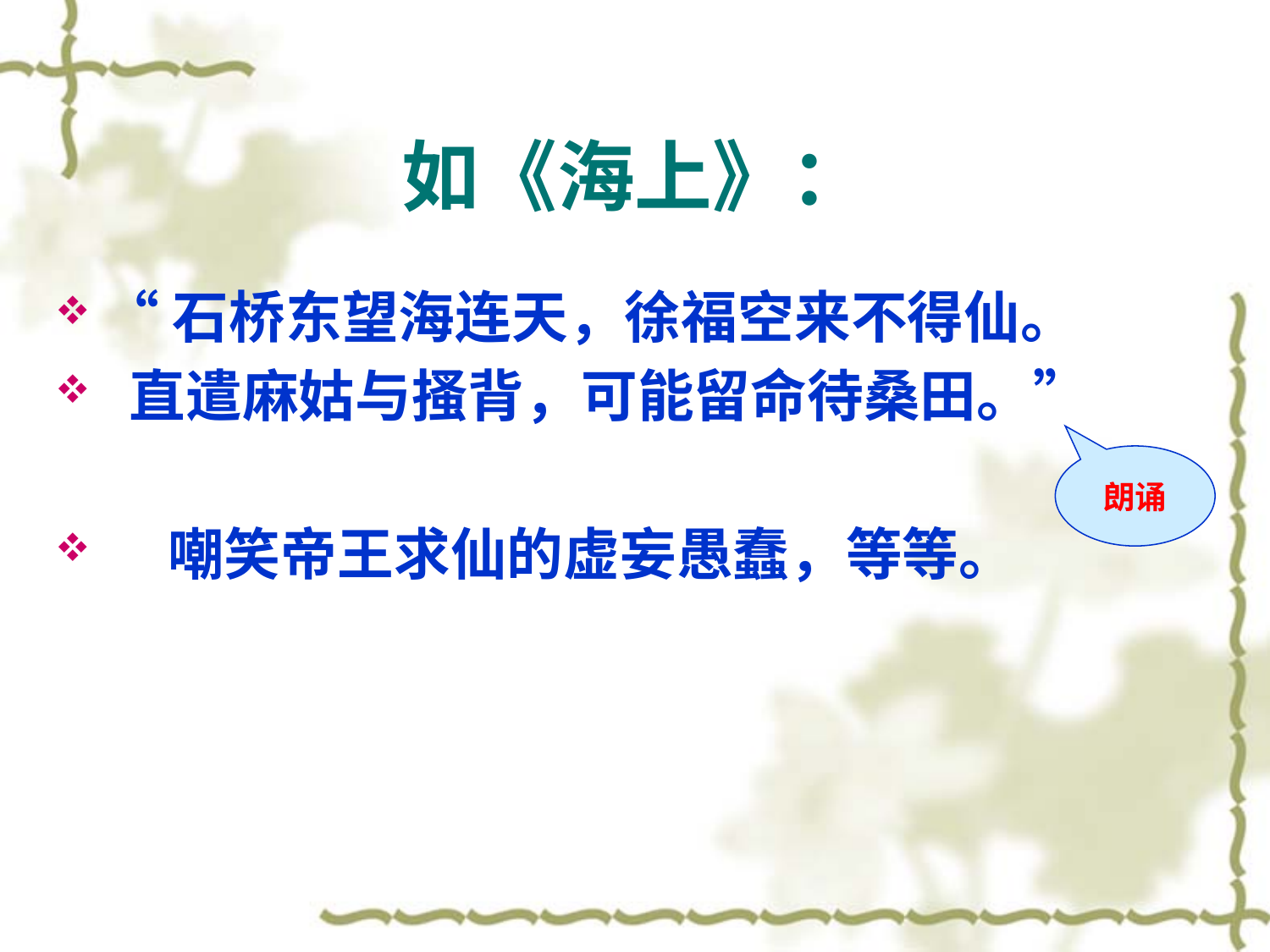

# 如《海上》：
“石桥东望海连天，徐福空来不得仙。
 直遣麻姑与搔背，可能留命待桑田。”

    嘲笑帝王求仙的虚妄愚蠢，等等。
朗诵